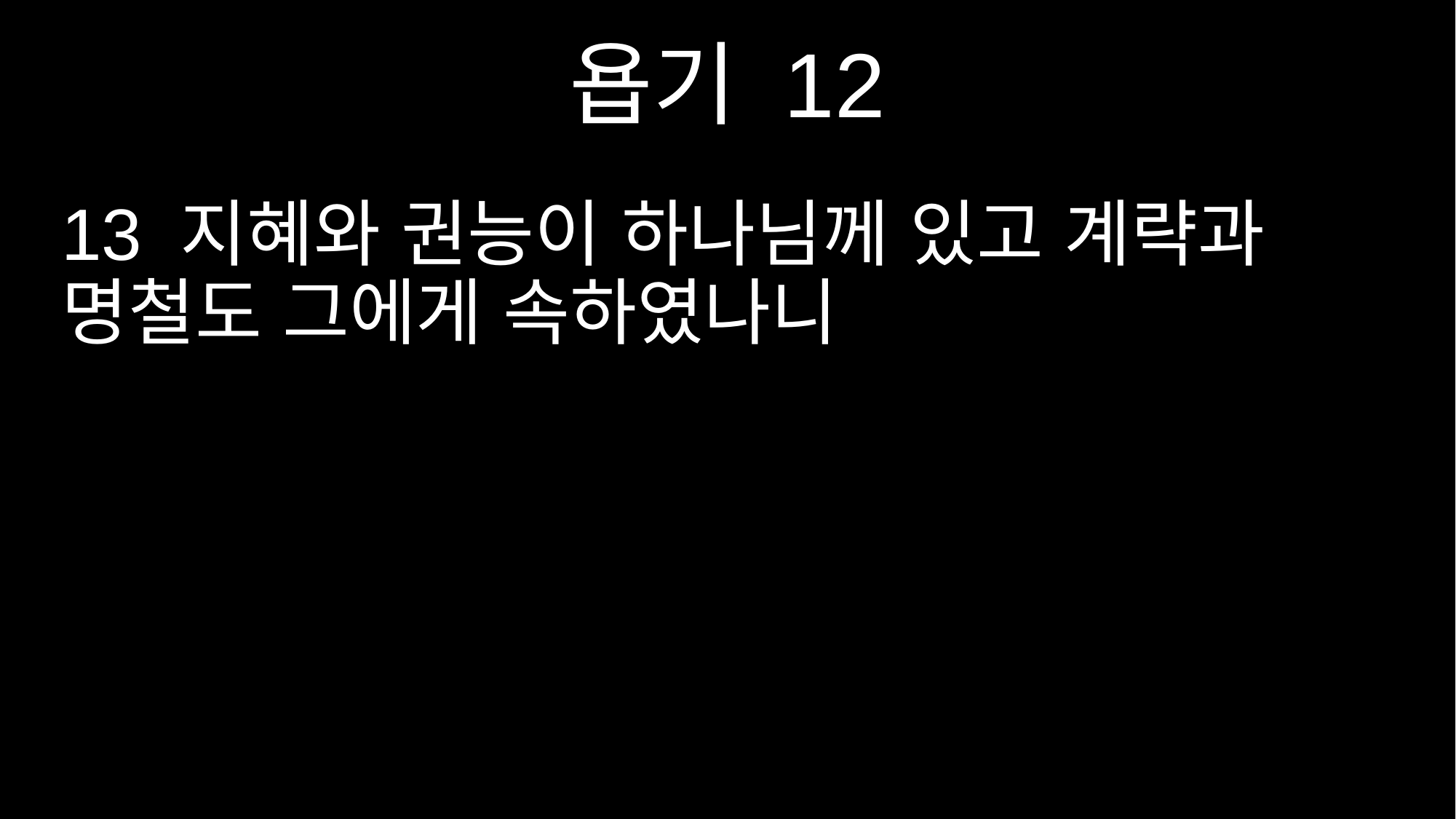

욥기 12
13 지혜와 권능이 하나님께 있고 계략과 명철도 그에게 속하였나니